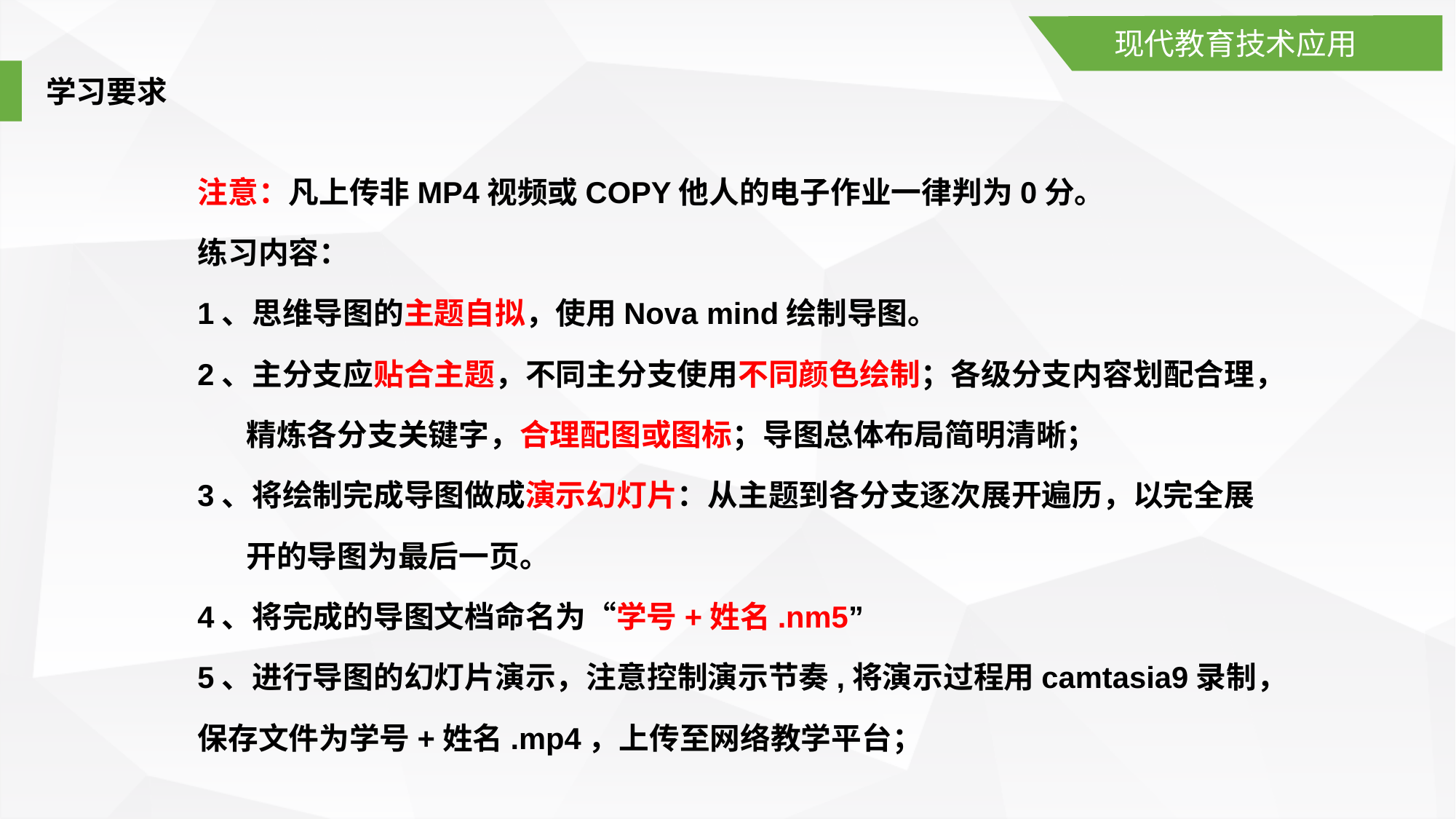

现代教育技术应用

学习要求
注意：凡上传非MP4视频或COPY他人的电子作业一律判为0分。
练习内容：
1、思维导图的主题自拟，使用Nova mind绘制导图。
2、主分支应贴合主题，不同主分支使用不同颜色绘制；各级分支内容划配合理，
      精炼各分支关键字，合理配图或图标；导图总体布局简明清晰；
3、将绘制完成导图做成演示幻灯片：从主题到各分支逐次展开遍历，以完全展
      开的导图为最后一页。
4、将完成的导图文档命名为“学号+姓名.nm5”
5、进行导图的幻灯片演示，注意控制演示节奏,将演示过程用camtasia9录制，保存文件为学号+姓名.mp4，上传至网络教学平台；